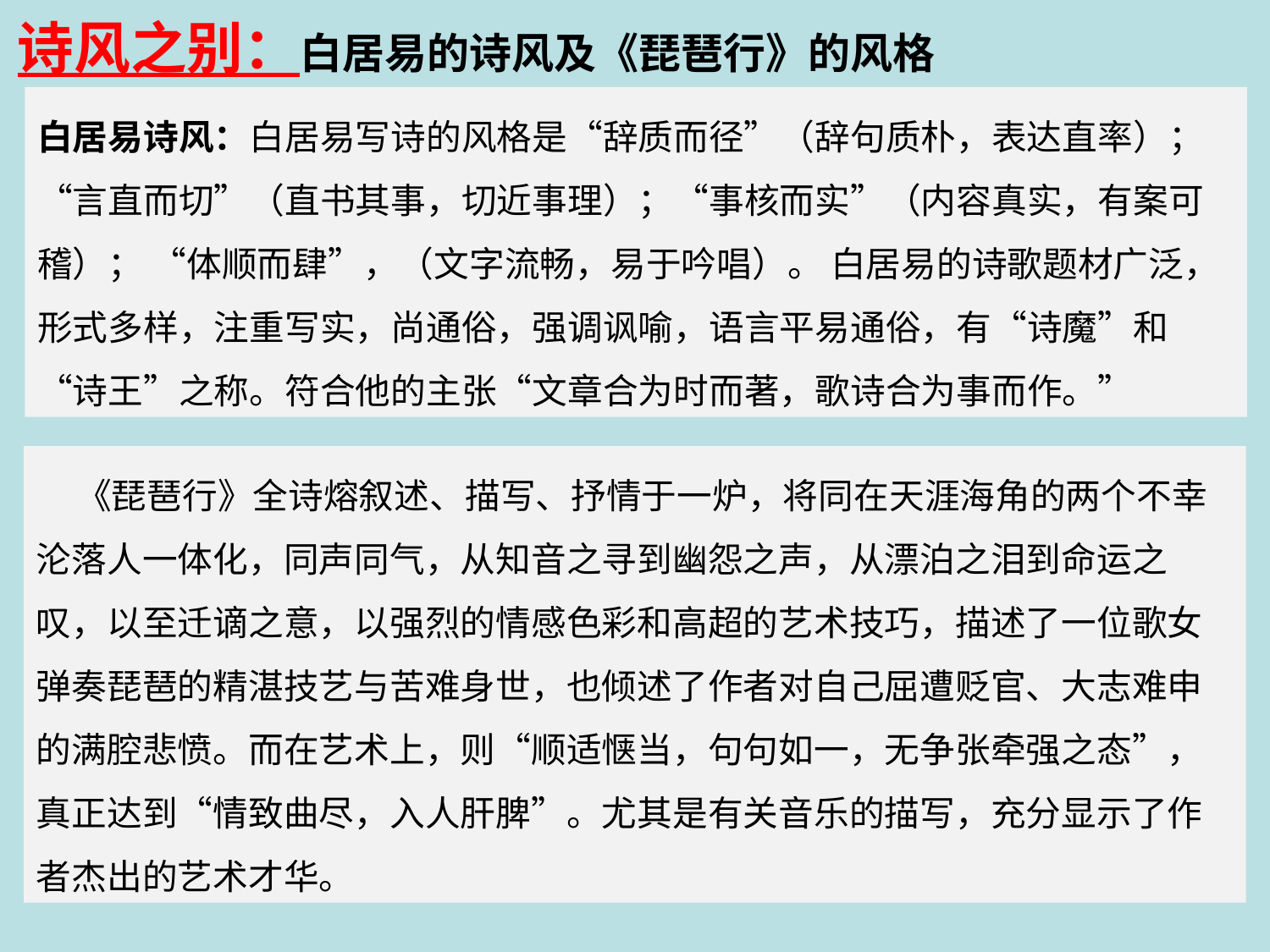

诗风之别：白居易的诗风及《琵琶行》的风格
白居易诗风：白居易写诗的风格是“辞质而径”（辞句质朴，表达直率）； “言直而切”（直书其事，切近事理）；“事核而实”（内容真实，有案可稽）； “体顺而肆”，（文字流畅，易于吟唱）。 白居易的诗歌题材广泛，形式多样，注重写实，尚通俗，强调讽喻，语言平易通俗，有“诗魔”和“诗王”之称。符合他的主张“文章合为时而著，歌诗合为事而作。”
    《琵琶行》全诗熔叙述、描写、抒情于一炉，将同在天涯海角的两个不幸沦落人一体化，同声同气，从知音之寻到幽怨之声，从漂泊之泪到命运之叹，以至迁谪之意，以强烈的情感色彩和高超的艺术技巧，描述了一位歌女弹奏琵琶的精湛技艺与苦难身世，也倾述了作者对自己屈遭贬官、大志难申的满腔悲愤。而在艺术上，则“顺适惬当，句句如一，无争张牵强之态”，真正达到“情致曲尽，入人肝脾”。尤其是有关音乐的描写，充分显示了作者杰出的艺术才华。